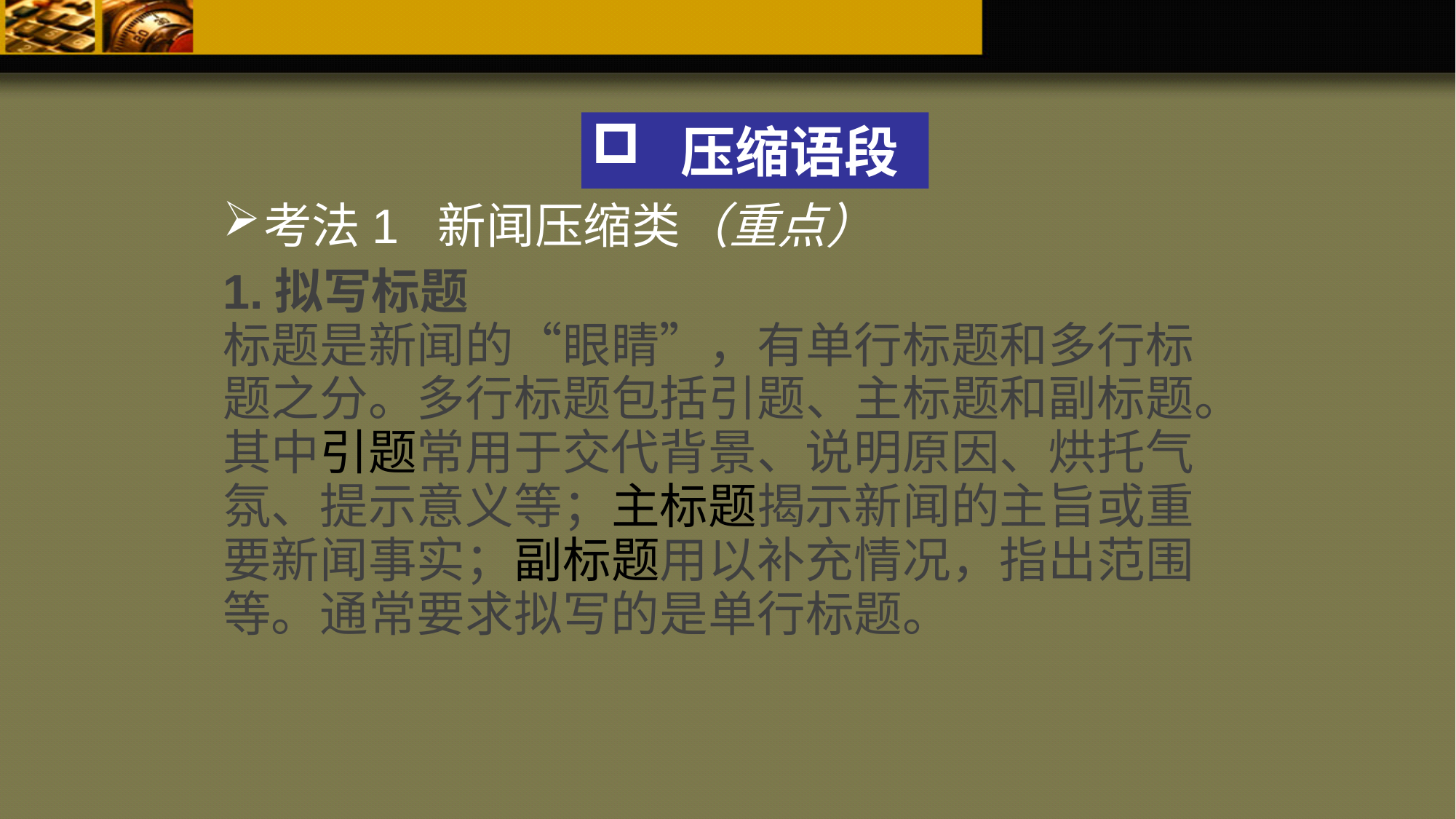

压缩语段
考法1  新闻压缩类（重点）
1.拟写标题
标题是新闻的“眼睛”，有单行标题和多行标题之分。多行标题包括引题、主标题和副标题。其中引题常用于交代背景、说明原因、烘托气氛、提示意义等；主标题揭示新闻的主旨或重要新闻事实；副标题用以补充情况，指出范围等。通常要求拟写的是单行标题。